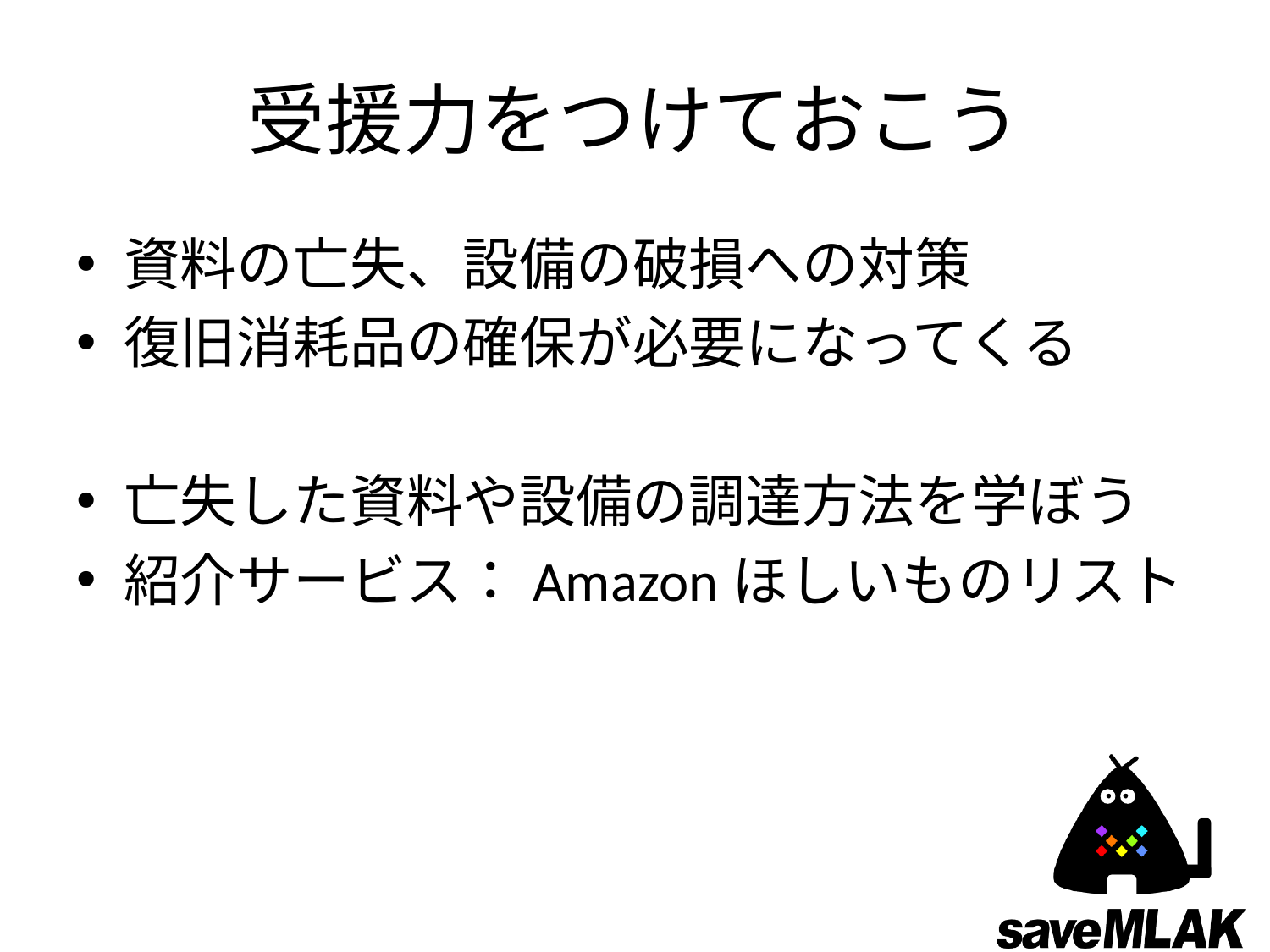

# 受援力をつけておこう
資料の亡失、設備の破損への対策
復旧消耗品の確保が必要になってくる

亡失した資料や設備の調達方法を学ぼう
紹介サービス：Amazonほしいものリスト